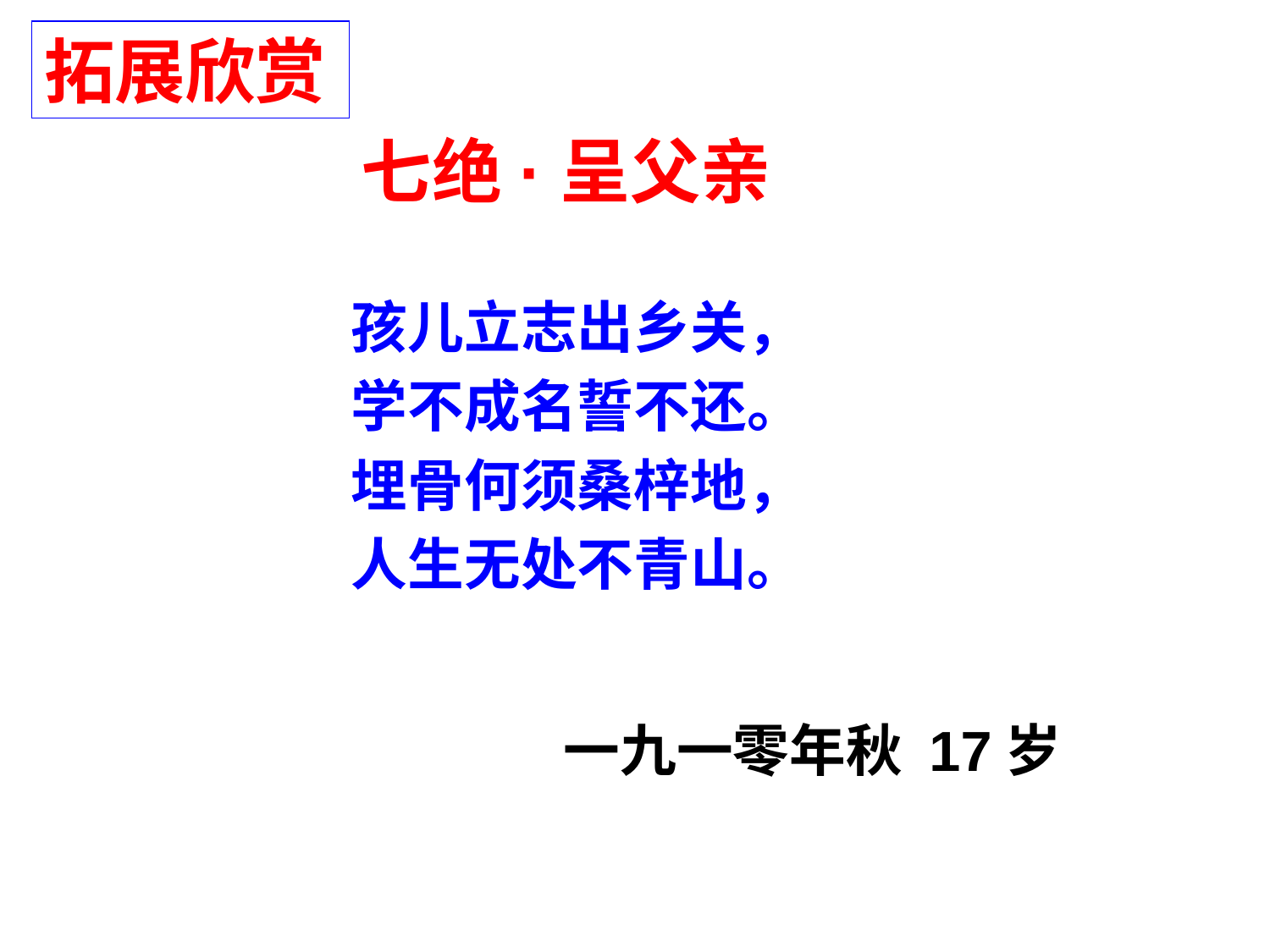

拓展欣赏
七绝·呈父亲
孩儿立志出乡关，
学不成名誓不还。
埋骨何须桑梓地，
人生无处不青山。

  一九一零年秋 17岁